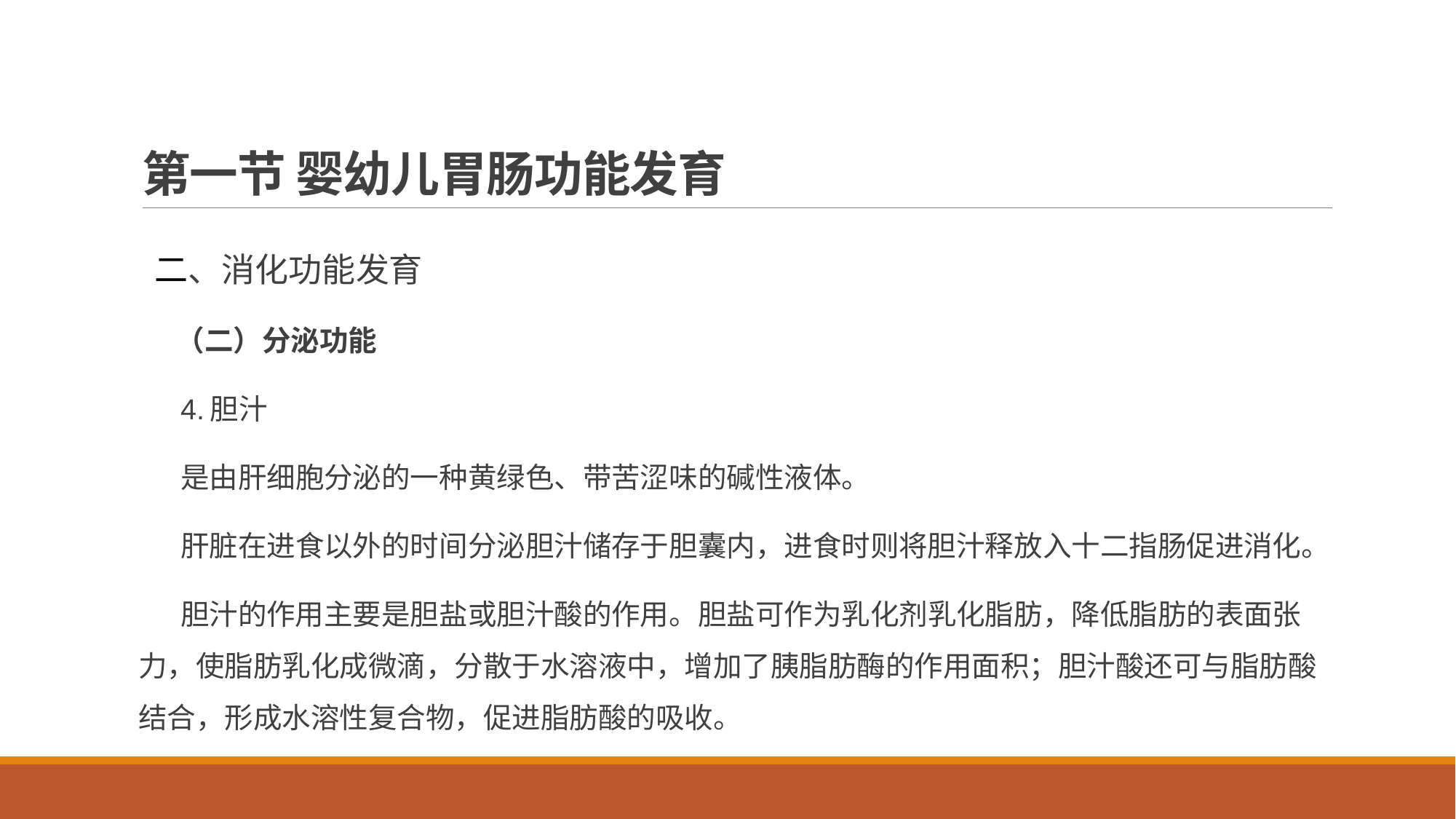

# 第一节 婴幼儿胃肠功能发育
二、消化功能发育
（二）分泌功能
4.胆汁
是由肝细胞分泌的一种黄绿色、带苦涩味的碱性液体。
肝脏在进食以外的时间分泌胆汁储存于胆囊内，进食时则将胆汁释放入十二指肠促进消化。
胆汁的作用主要是胆盐或胆汁酸的作用。胆盐可作为乳化剂乳化脂肪，降低脂肪的表面张力，使脂肪乳化成微滴，分散于水溶液中，增加了胰脂肪酶的作用面积；胆汁酸还可与脂肪酸结合，形成水溶性复合物，促进脂肪酸的吸收。